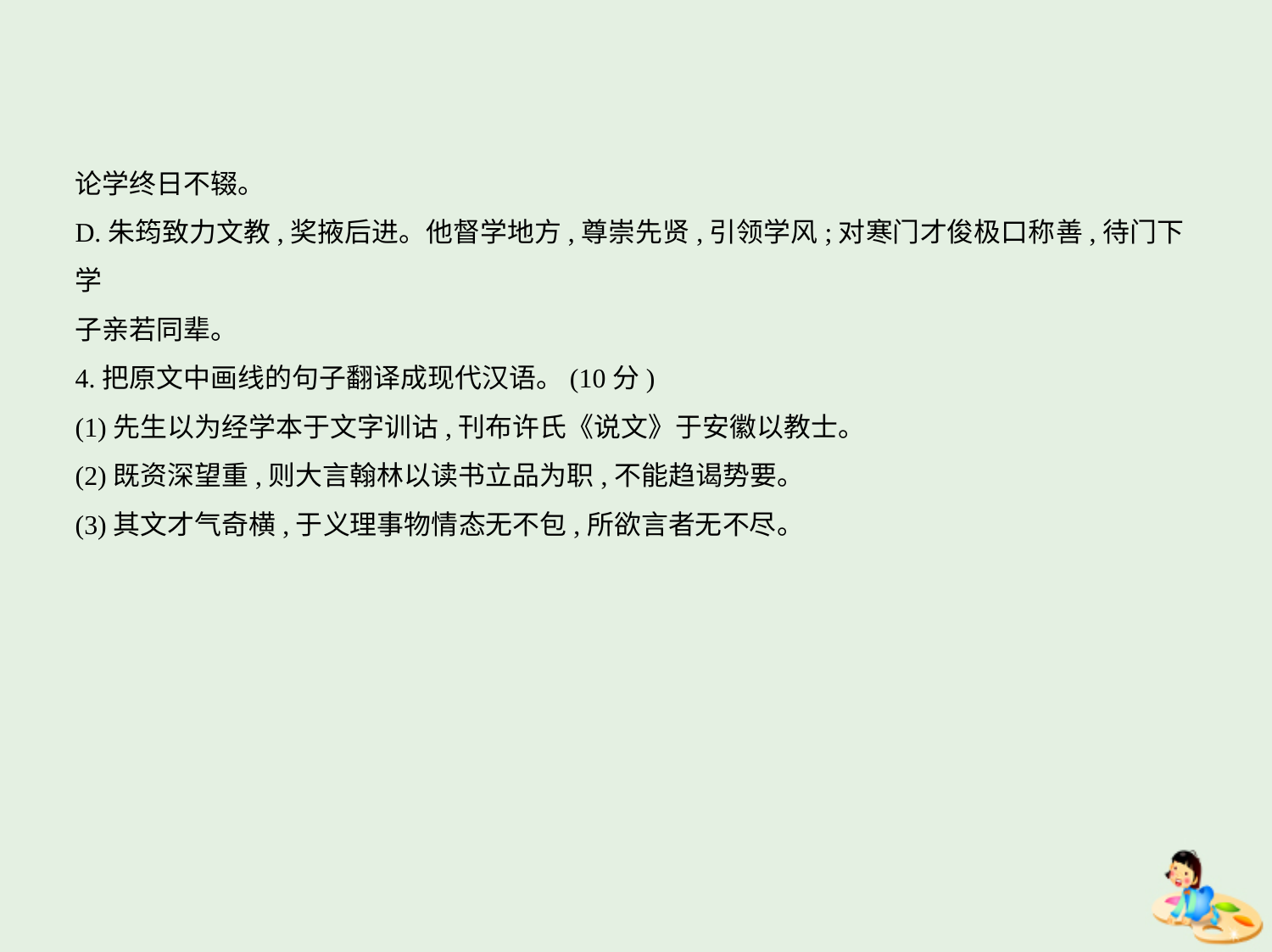

论学终日不辍。
D.朱筠致力文教,奖掖后进。他督学地方,尊崇先贤,引领学风;对寒门才俊极口称善,待门下学
子亲若同辈。
4.把原文中画线的句子翻译成现代汉语。(10分)
(1)先生以为经学本于文字训诂,刊布许氏《说文》于安徽以教士。
(2)既资深望重,则大言翰林以读书立品为职,不能趋谒势要。
(3)其文才气奇横,于义理事物情态无不包,所欲言者无不尽。